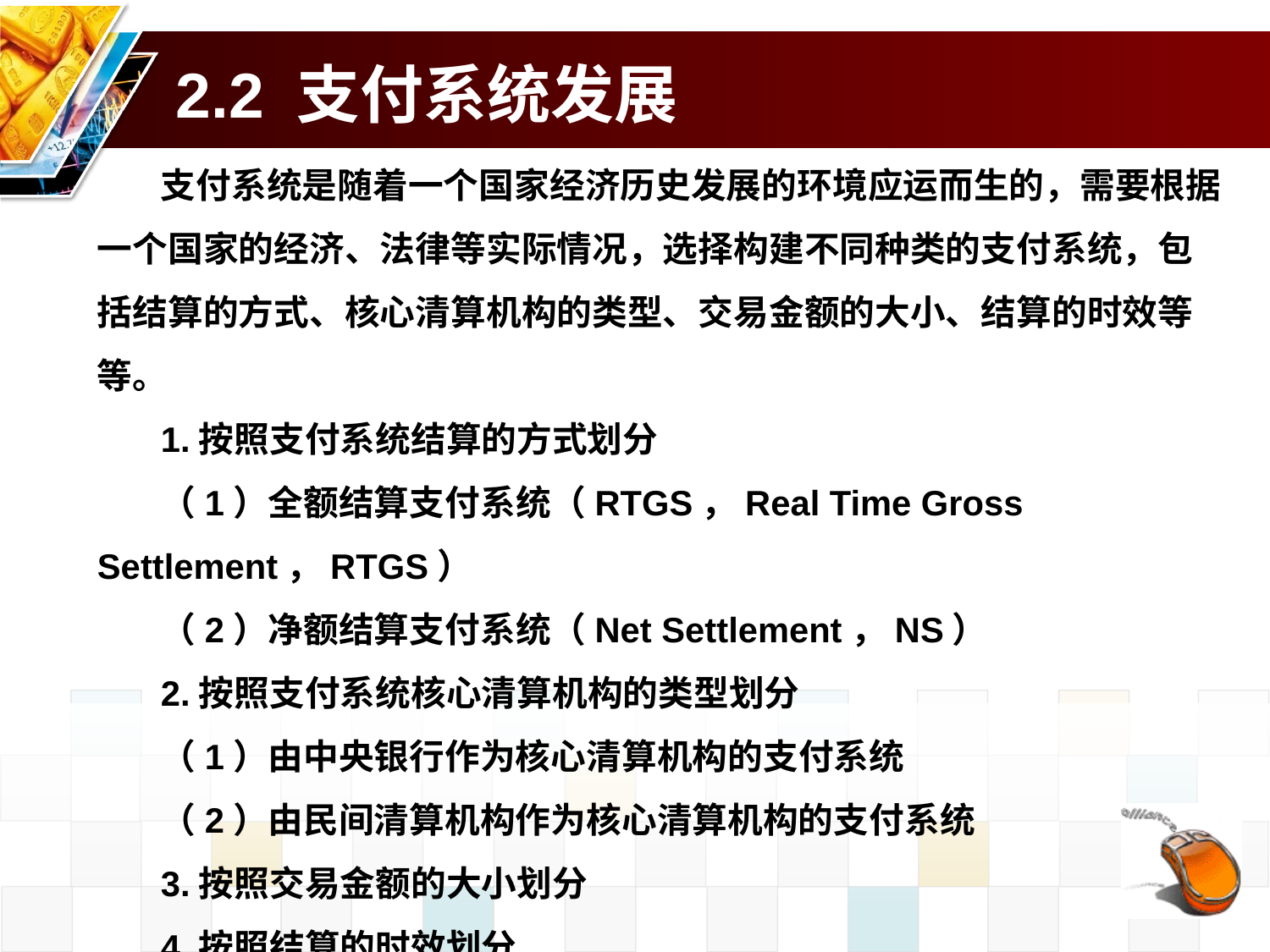

# 2.2 支付系统发展
支付系统是随着一个国家经济历史发展的环境应运而生的，需要根据一个国家的经济、法律等实际情况，选择构建不同种类的支付系统，包括结算的方式、核心清算机构的类型、交易金额的大小、结算的时效等等。
1.按照支付系统结算的方式划分
（1）全额结算支付系统（RTGS，Real Time Gross Settlement，RTGS）
（2）净额结算支付系统（Net Settlement，NS）
2.按照支付系统核心清算机构的类型划分
（1）由中央银行作为核心清算机构的支付系统
（2）由民间清算机构作为核心清算机构的支付系统
3.按照交易金额的大小划分
4.按照结算的时效划分